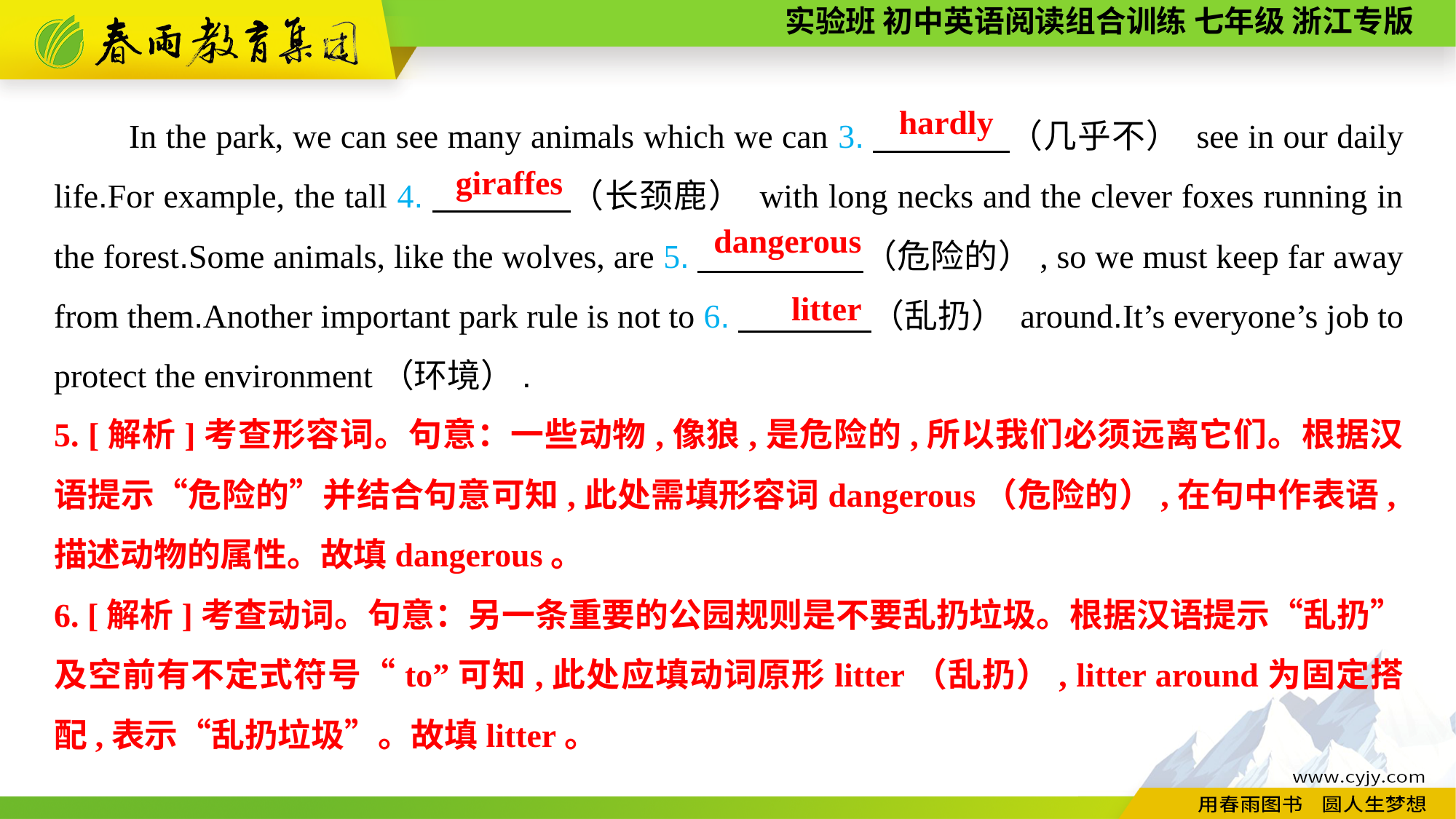

In the park, we can see many animals which we can 3.　　　　（几乎不） see in our daily life.For example, the tall 4.　　　　（长颈鹿） with long necks and the clever foxes running in the forest.Some animals, like the wolves, are 5.　　　　    （危险的）, so we must keep far away from them.Another important park rule is not to 6.　　　　（乱扔） around.It’s everyone’s job to protect the environment（环境）.
hardly
giraffes
dangerous
 litter
5. [解析]考查形容词。句意：一些动物,像狼,是危险的,所以我们必须远离它们。根据汉语提示“危险的”并结合句意可知,此处需填形容词dangerous（危险的）,在句中作表语,描述动物的属性。故填dangerous。
6. [解析]考查动词。句意：另一条重要的公园规则是不要乱扔垃圾。根据汉语提示“乱扔”及空前有不定式符号“to”可知,此处应填动词原形litter（乱扔）, litter around为固定搭配,表示“乱扔垃圾”。故填litter。